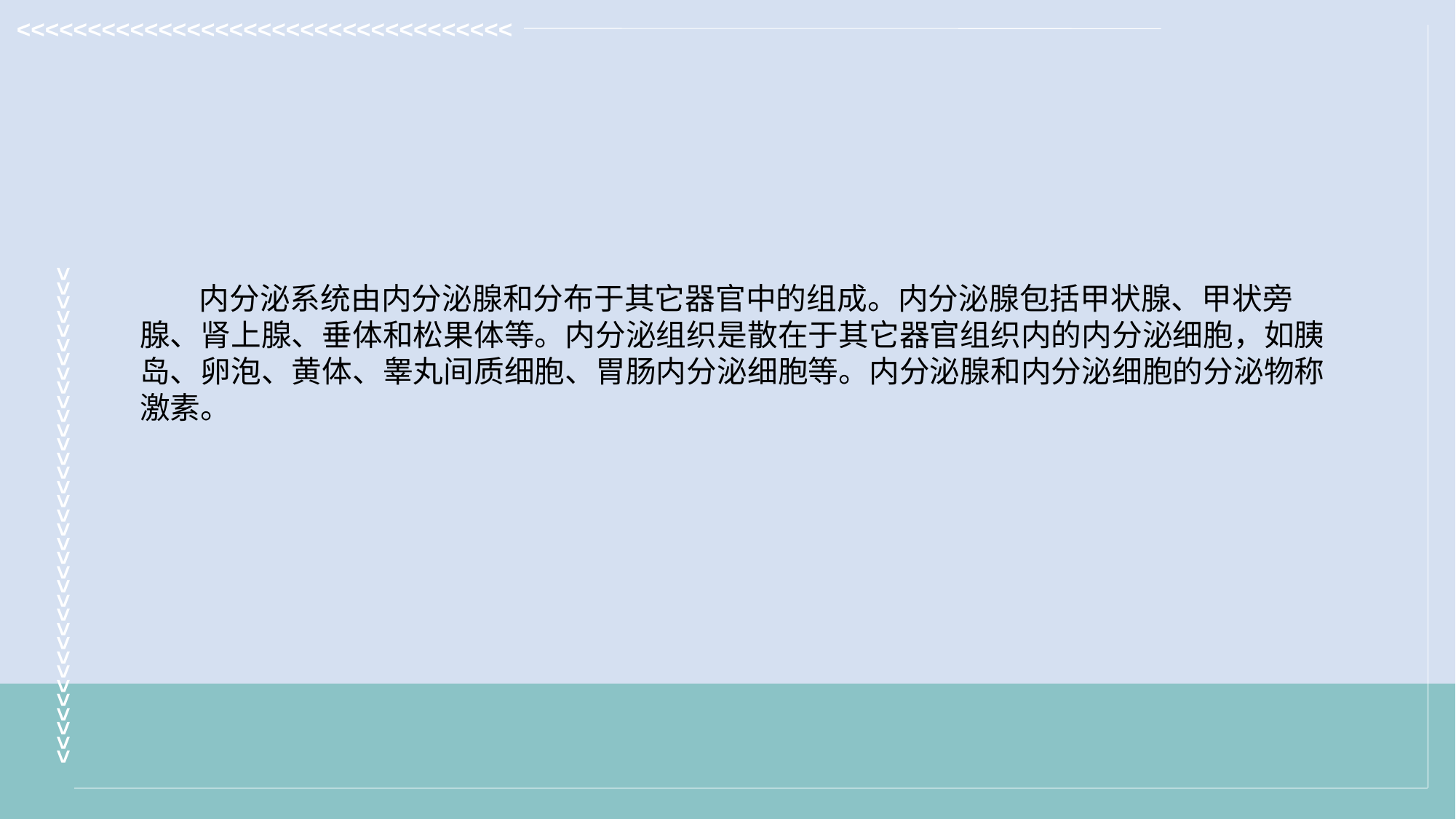

内分泌系统由内分泌腺和分布于其它器官中的组成。内分泌腺包括甲状腺、甲状旁腺、肾上腺、垂体和松果体等。内分泌组织是散在于其它器官组织内的内分泌细胞，如胰岛、卵泡、黄体、睾丸间质细胞、胃肠内分泌细胞等。内分泌腺和内分泌细胞的分泌物称激素。